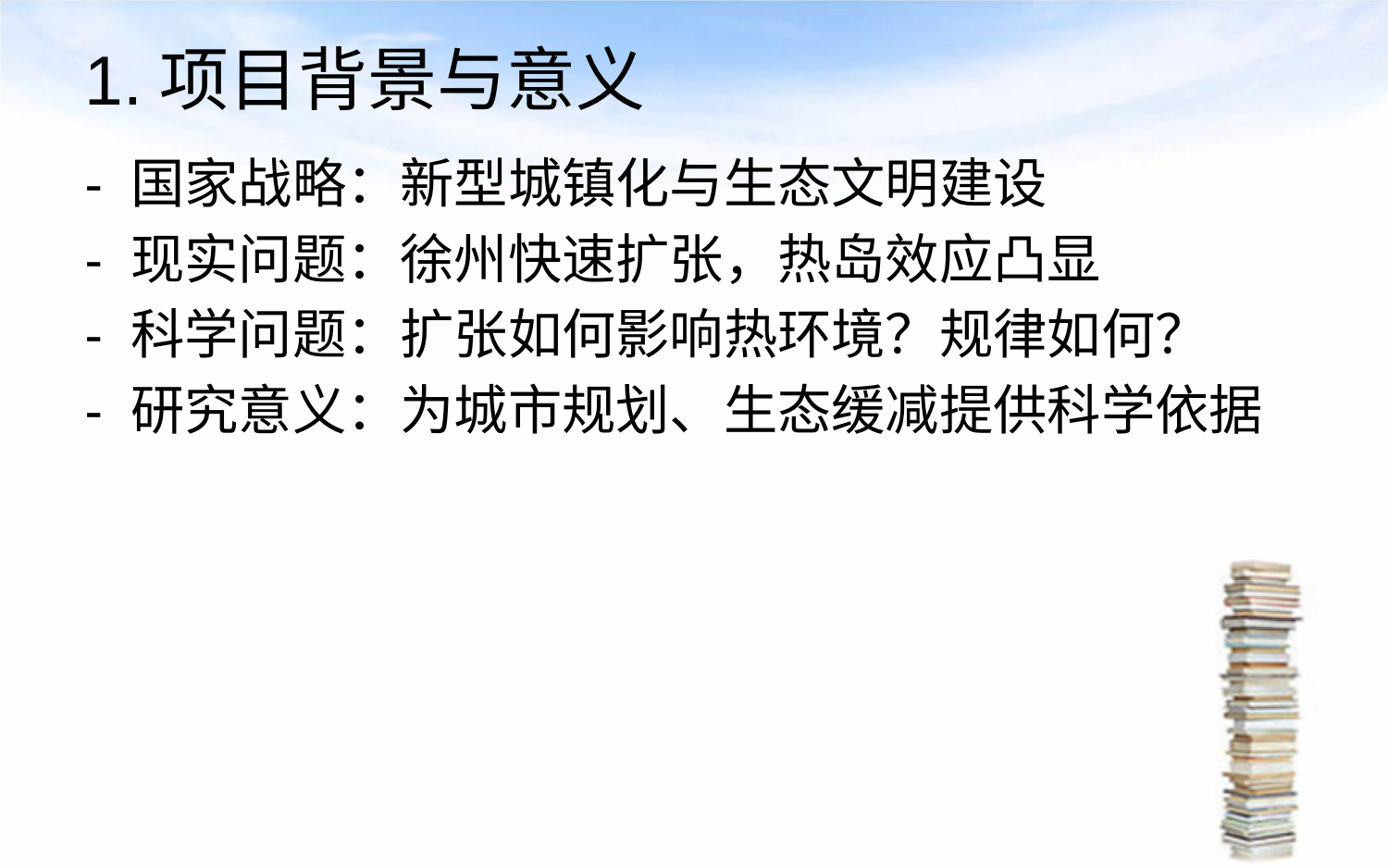

# 1.项目背景与意义
- 国家战略：新型城镇化与生态文明建设
- 现实问题：徐州快速扩张，热岛效应凸显
- 科学问题：扩张如何影响热环境？规律如何？
- 研究意义：为城市规划、生态缓减提供科学依据